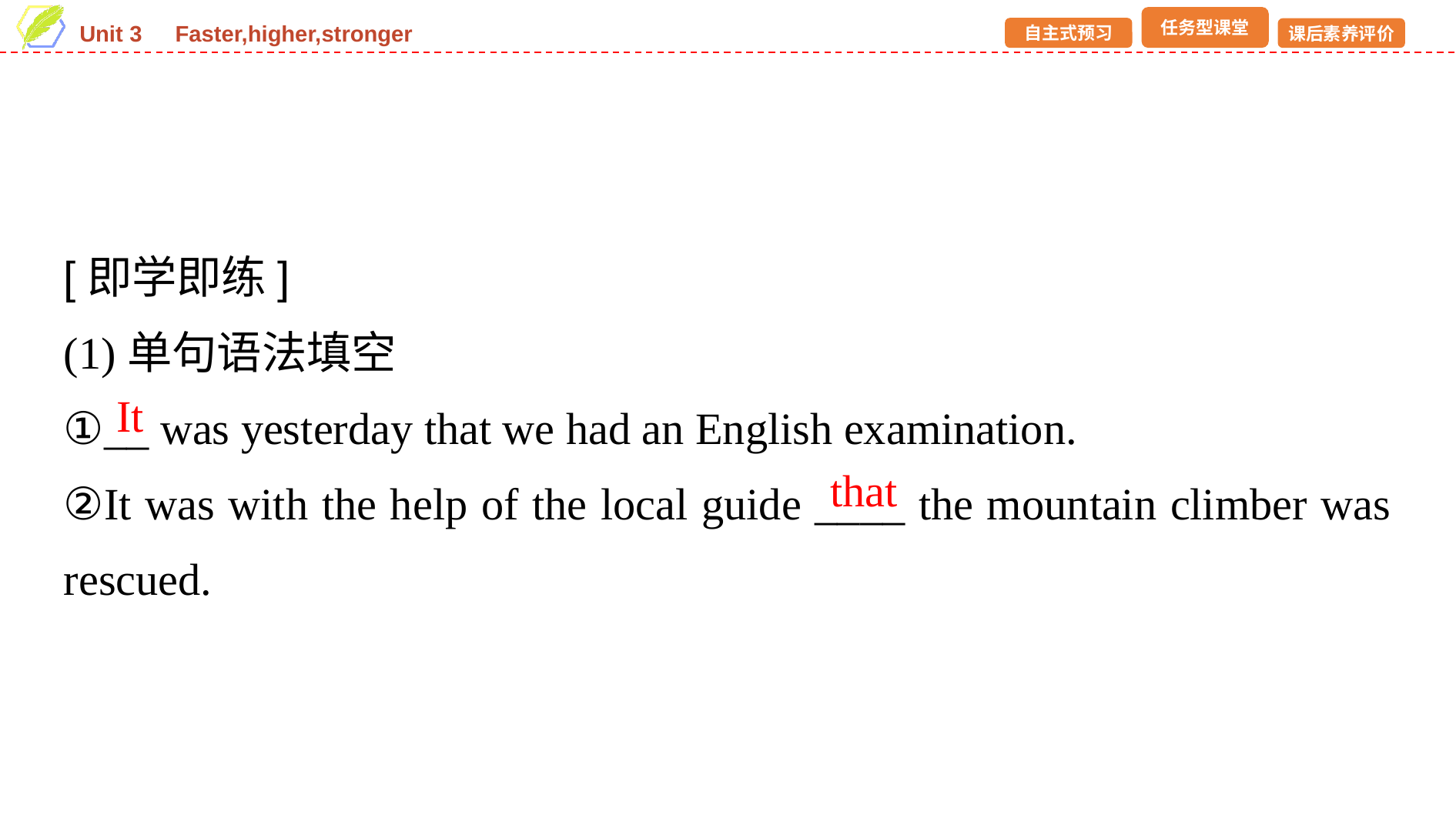

[即学即练]
(1)单句语法填空
①__ was yesterday that we had an English examination.
②It was with the help of the local guide ____ the mountain climber was rescued.
It
that